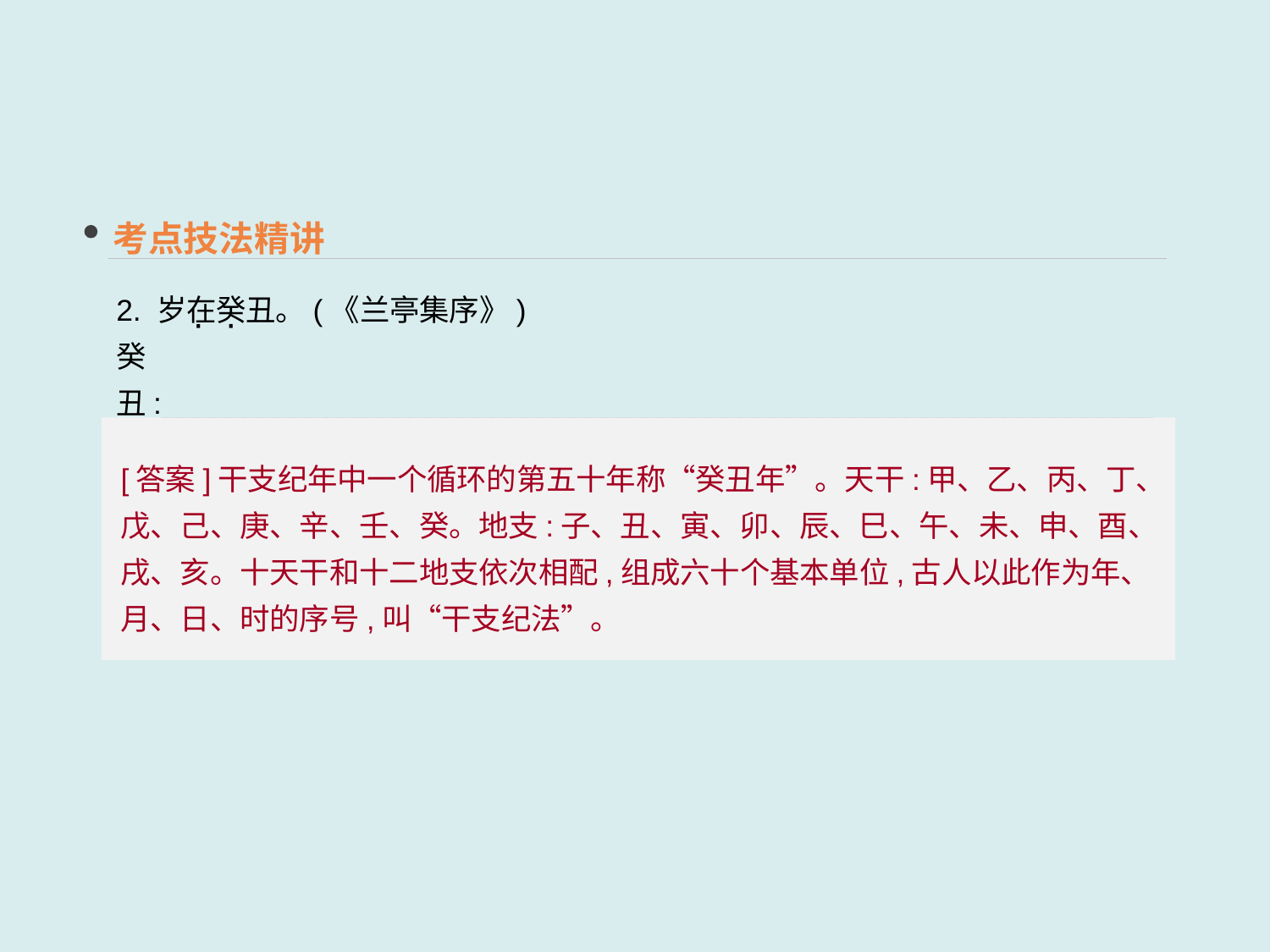

考点技法精讲

2. 岁在癸丑。(《兰亭集序》)
癸丑:__________________________________________________________________________

 ·  ·

[答案]干支纪年中一个循环的第五十年称“癸丑年”。天干:甲、乙、丙、丁、戊、己、庚、辛、壬、癸。地支:子、丑、寅、卯、辰、巳、午、未、申、酉、戌、亥。十天干和十二地支依次相配,组成六十个基本单位,古人以此作为年、月、日、时的序号,叫“干支纪法”。